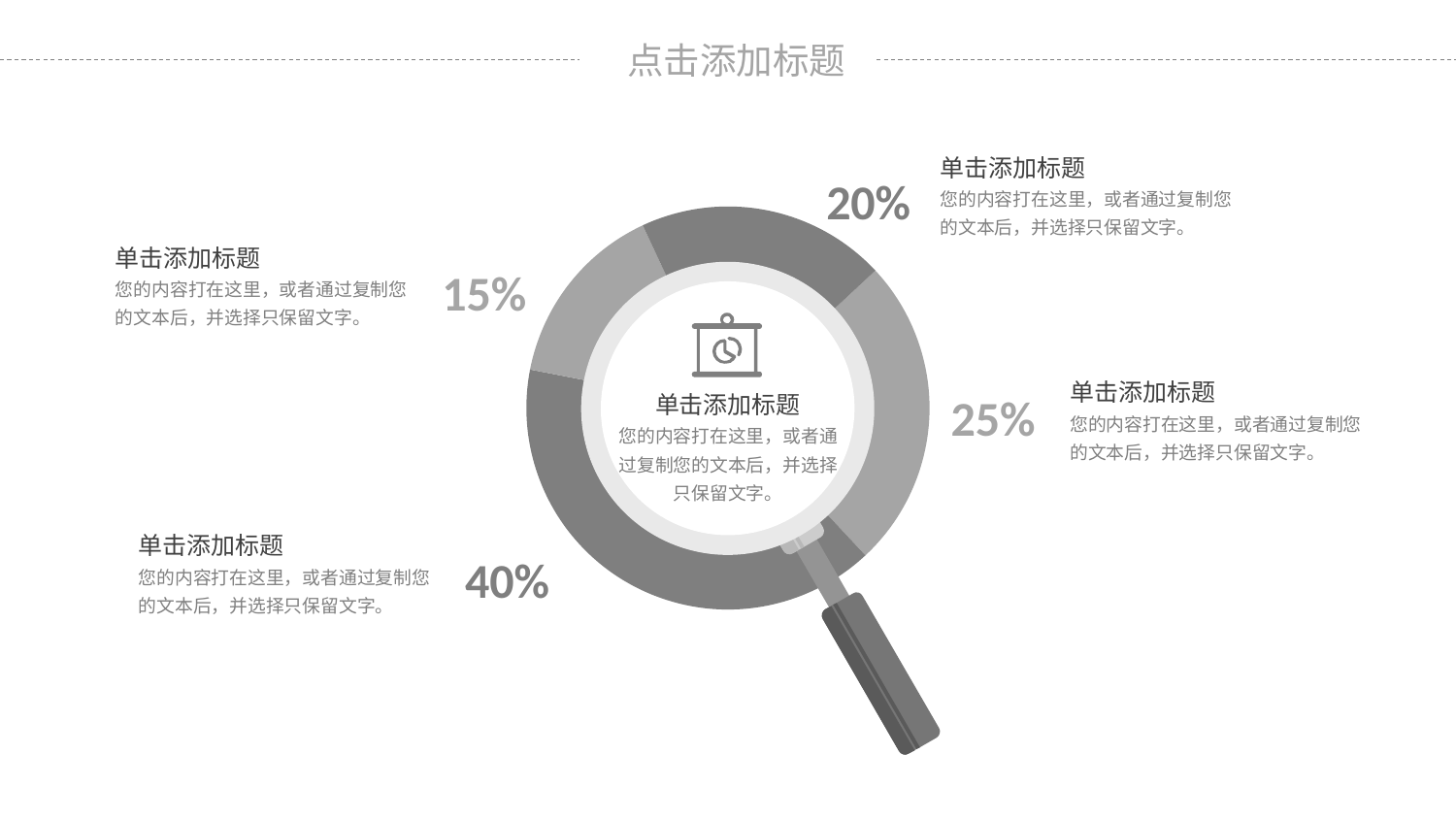

单击添加标题
您的内容打在这里，或者通过复制您的文本后，并选择只保留文字。
20%

### Chart

| Category | 销售额 |
|---|---|
| 1 | 25.0 |
| 2 | 40.0 |
| 3 | 15.0 |
| 4 | 20.0 |
单击添加标题
您的内容打在这里，或者通过复制您的文本后，并选择只保留文字。
15%

25%
单击添加标题
您的内容打在这里，或者通过复制您的文本后，并选择只保留文字。
单击添加标题
您的内容打在这里，或者通过复制您的文本后，并选择只保留文字。
单击添加标题
您的内容打在这里，或者通过复制您的文本后，并选择只保留文字。
40%